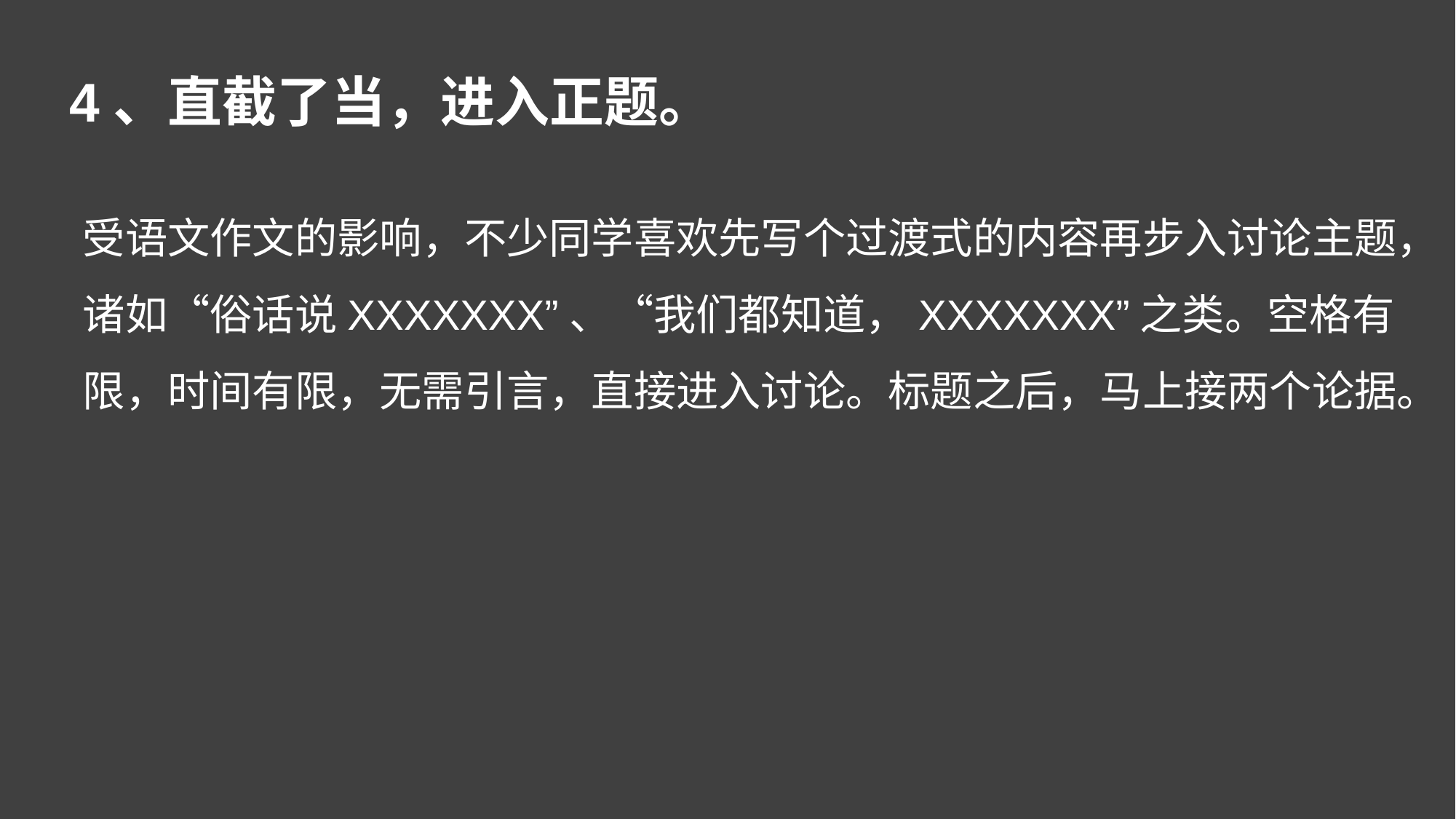

4、直截了当，进入正题。
受语文作文的影响，不少同学喜欢先写个过渡式的内容再步入讨论主题，诸如“俗话说XXXXXXX”、“我们都知道，XXXXXXX”之类。空格有限，时间有限，无需引言，直接进入讨论。标题之后，马上接两个论据。